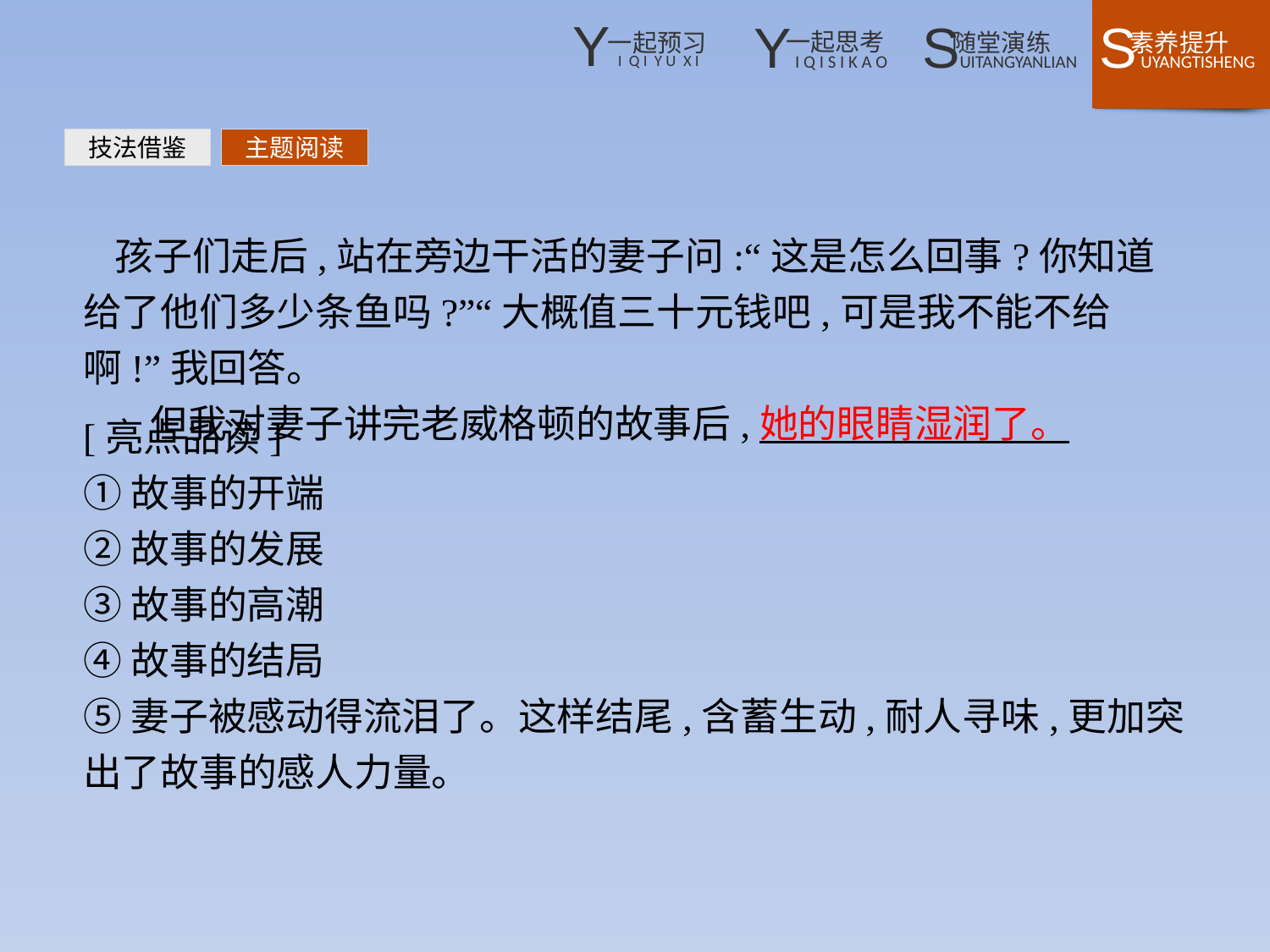

技法借鉴
主题阅读
孩子们走后,站在旁边干活的妻子问:“这是怎么回事?你知道给了他们多少条鱼吗?”“大概值三十元钱吧,可是我不能不给啊!”我回答。
   但我对妻子讲完老威格顿的故事后,她的眼睛湿润了。
[亮点品读]
①故事的开端
②故事的发展
③故事的高潮
④故事的结局
⑤妻子被感动得流泪了。这样结尾,含蓄生动,耐人寻味,更加突出了故事的感人力量。